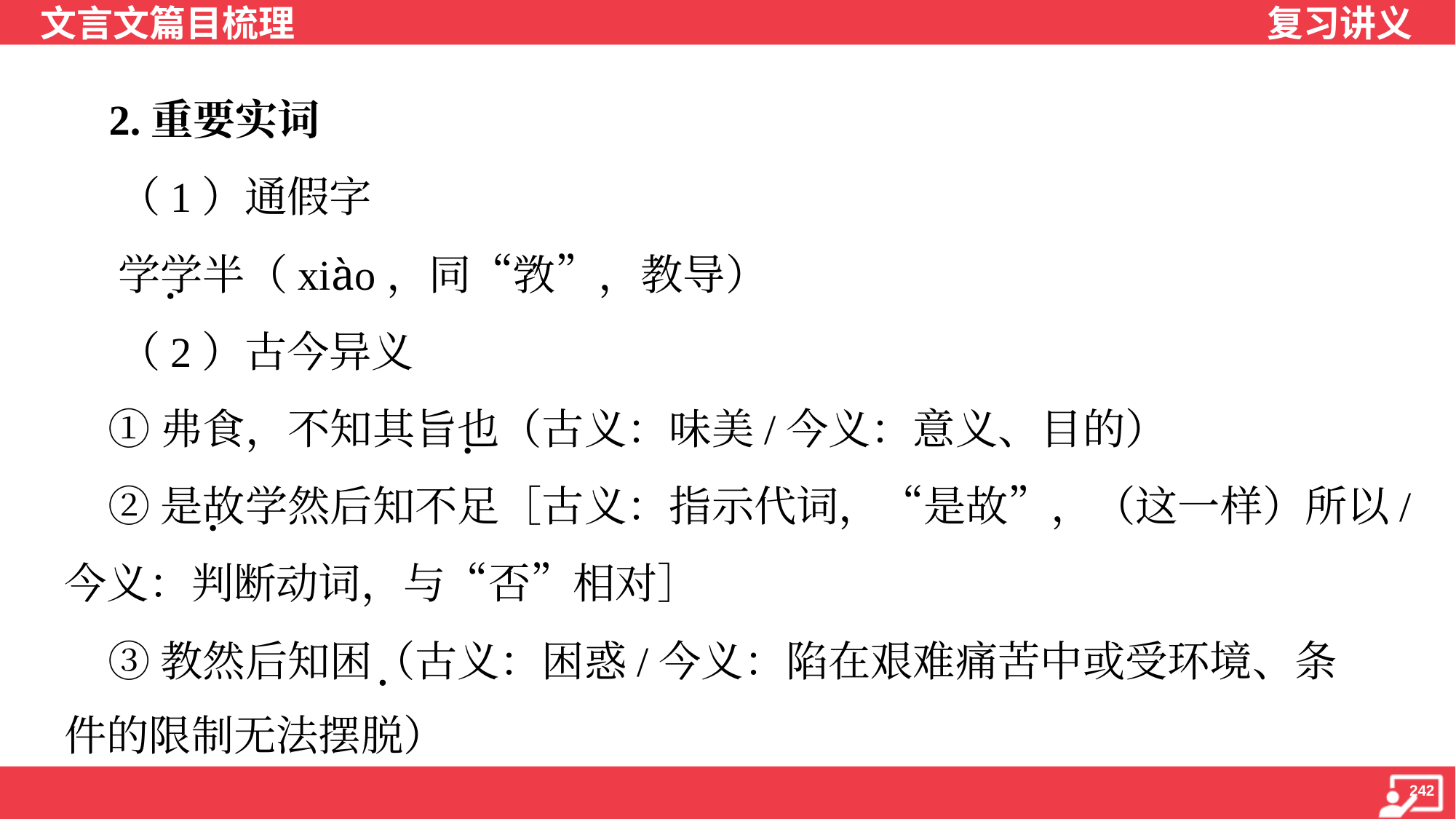

2.重要实词
    （1）通假字
    学学半（xiào，同“敩”，教导）
    （2）古今异义
    ①弗食，不知其旨也（古义：味美/今义：意义、目的）
    ②是故学然后知不足［古义：指示代词，“是故”，（这一样）所以/
今义：判断动词，与“否”相对］
    ③教然后知困（古义：困惑/今义：陷在艰难痛苦中或受环境、条
件的限制无法摆脱）